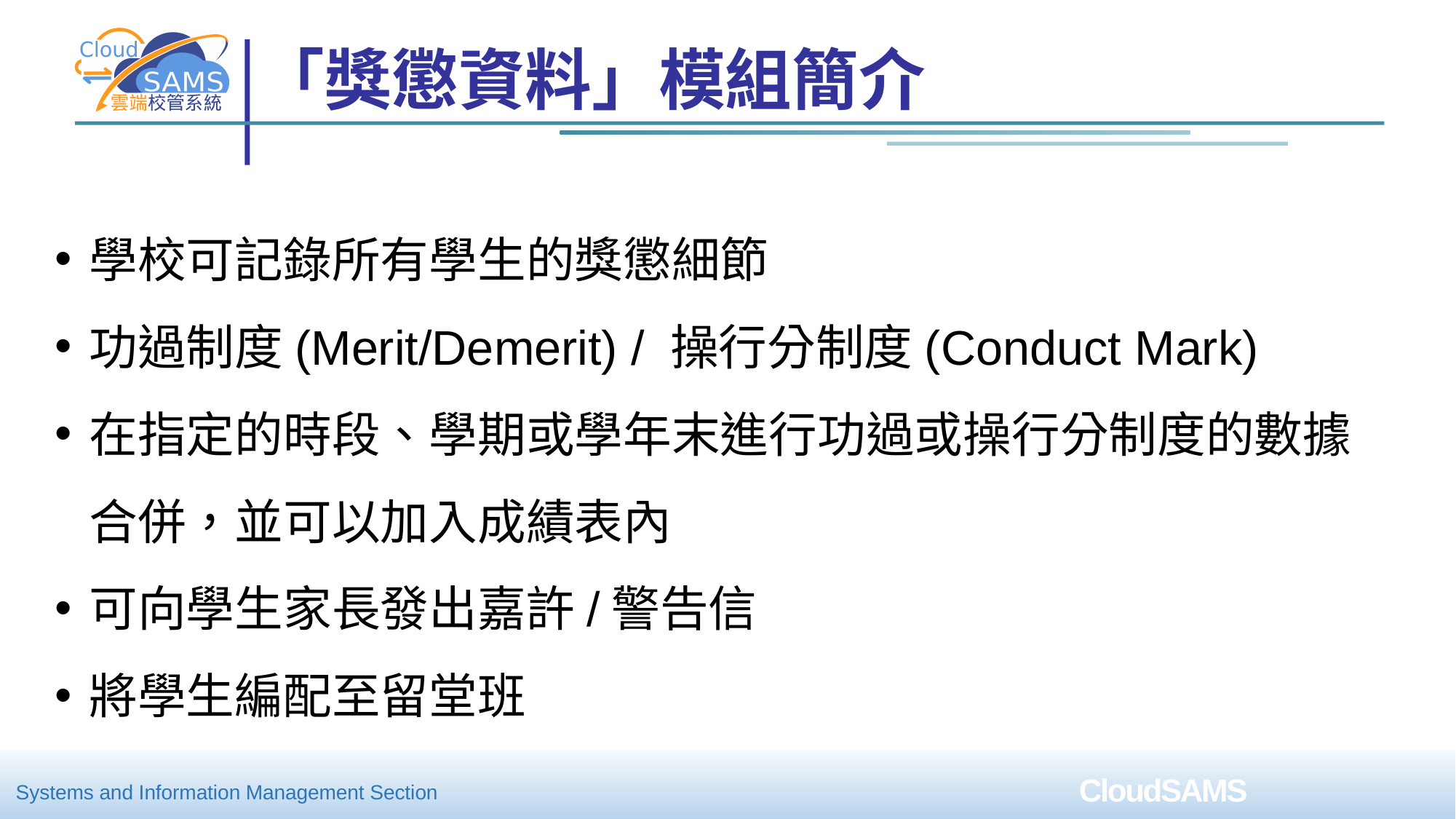

# 「獎懲資料」模組簡介
學校可記錄所有學生的獎懲細節
功過制度(Merit/Demerit) / 操行分制度(Conduct Mark)
在指定的時段、學期或學年末進行功過或操行分制度的數據合併，並可以加入成績表內
可向學生家長發出嘉許/警告信
將學生編配至留堂班